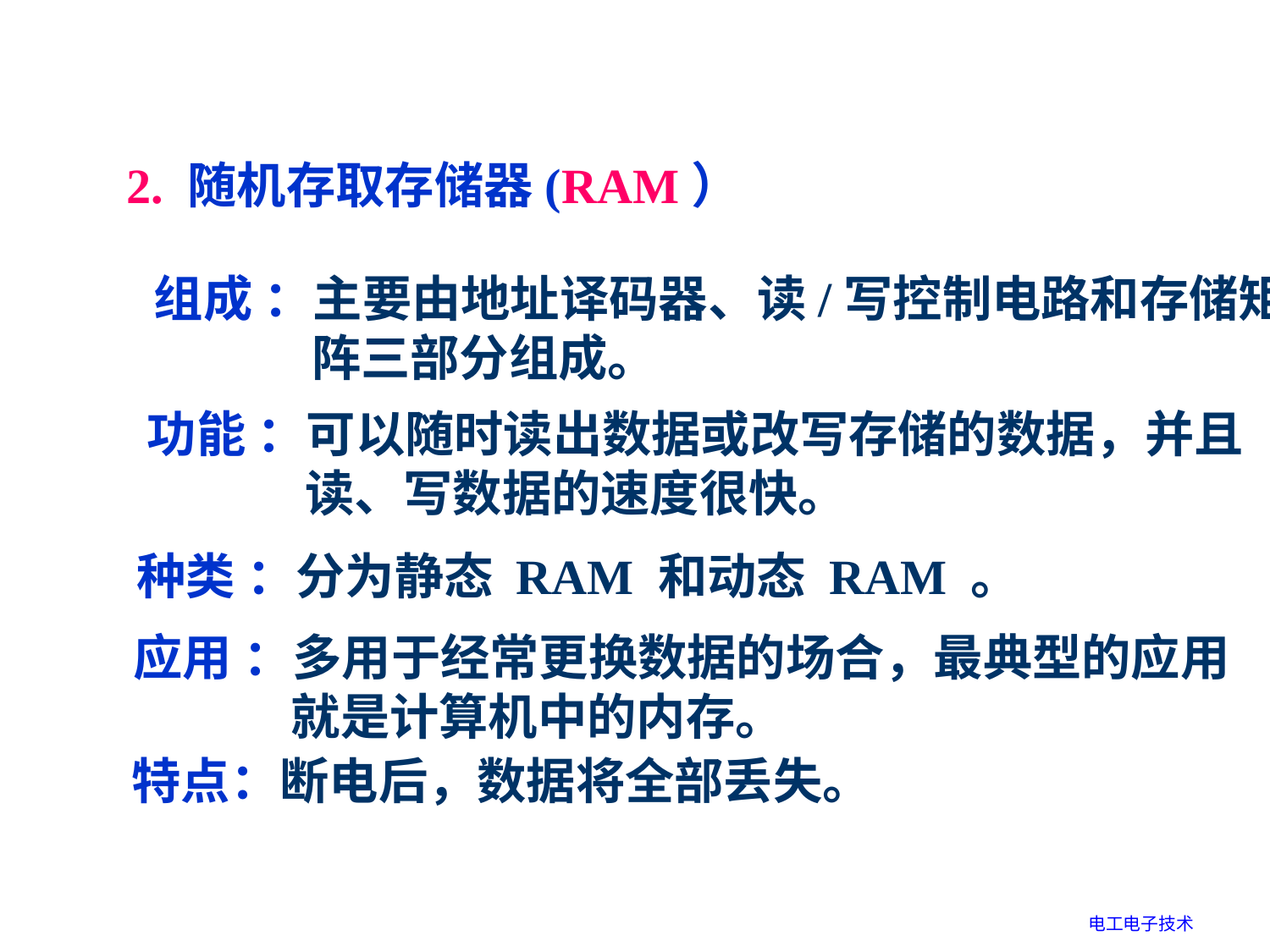

2. 随机存取存储器(RAM）
组成 ：主要由地址译码器、读/写控制电路和存储矩
             阵三部分组成。
功能 ：可以随时读出数据或改写存储的数据，并且
             读、写数据的速度很快。
种类 ：分为静态 RAM 和动态 RAM 。
应用 ：多用于经常更换数据的场合，最典型的应用
             就是计算机中的内存。
特点：断电后，数据将全部丢失。
电工电子技术